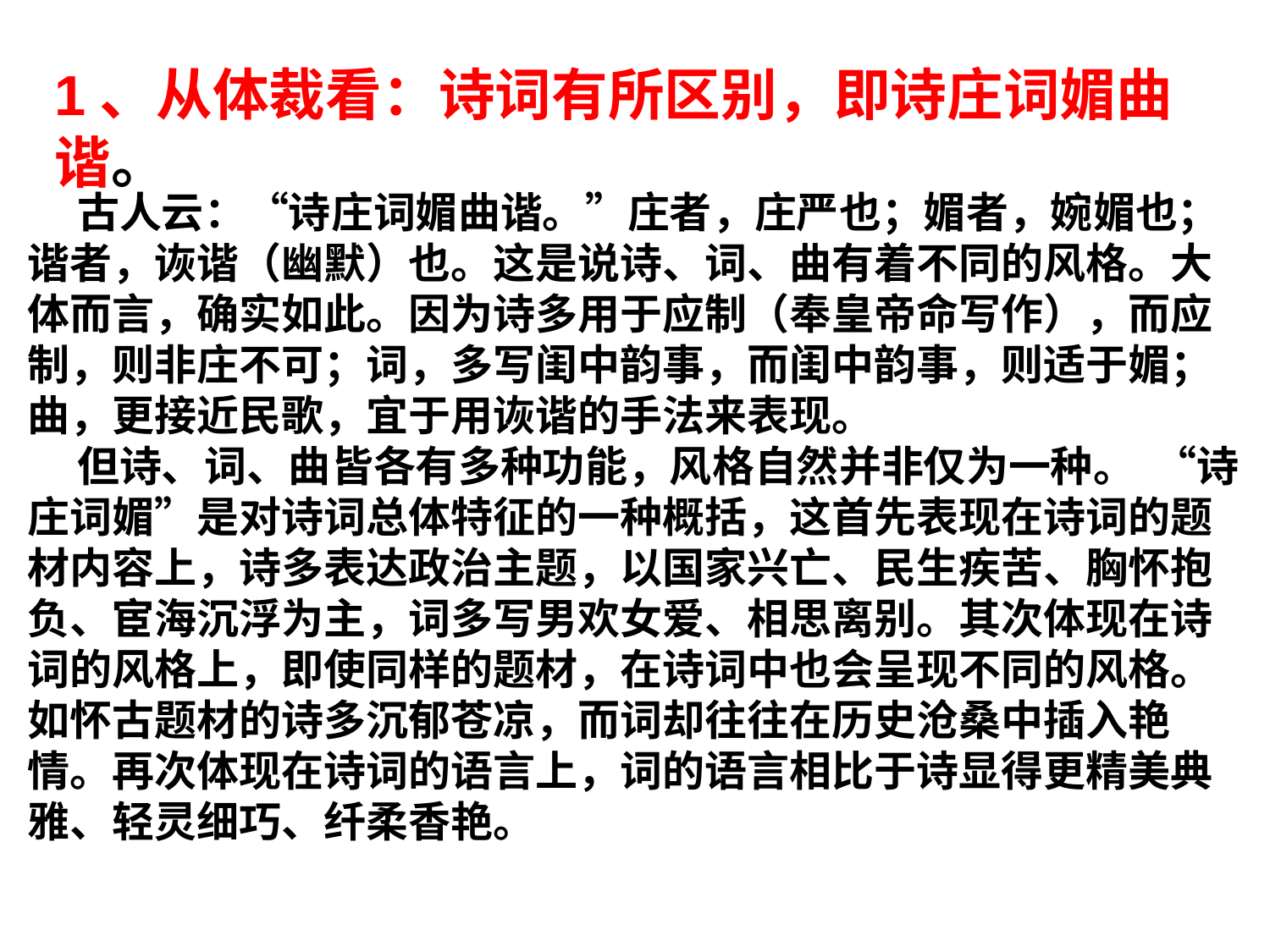

1、从体裁看：诗词有所区别，即诗庄词媚曲谐。
古人云：“诗庄词媚曲谐。”庄者，庄严也；媚者，婉媚也；谐者，诙谐（幽默）也。这是说诗、词、曲有着不同的风格。大体而言，确实如此。因为诗多用于应制（奉皇帝命写作），而应制，则非庄不可；词，多写闺中韵事，而闺中韵事，则适于媚；曲，更接近民歌，宜于用诙谐的手法来表现。
但诗、词、曲皆各有多种功能，风格自然并非仅为一种。  “诗庄词媚”是对诗词总体特征的一种概括，这首先表现在诗词的题材内容上，诗多表达政治主题，以国家兴亡、民生疾苦、胸怀抱负、宦海沉浮为主，词多写男欢女爱、相思离别。其次体现在诗词的风格上，即使同样的题材，在诗词中也会呈现不同的风格。如怀古题材的诗多沉郁苍凉，而词却往往在历史沧桑中插入艳情。再次体现在诗词的语言上，词的语言相比于诗显得更精美典雅、轻灵细巧、纤柔香艳。